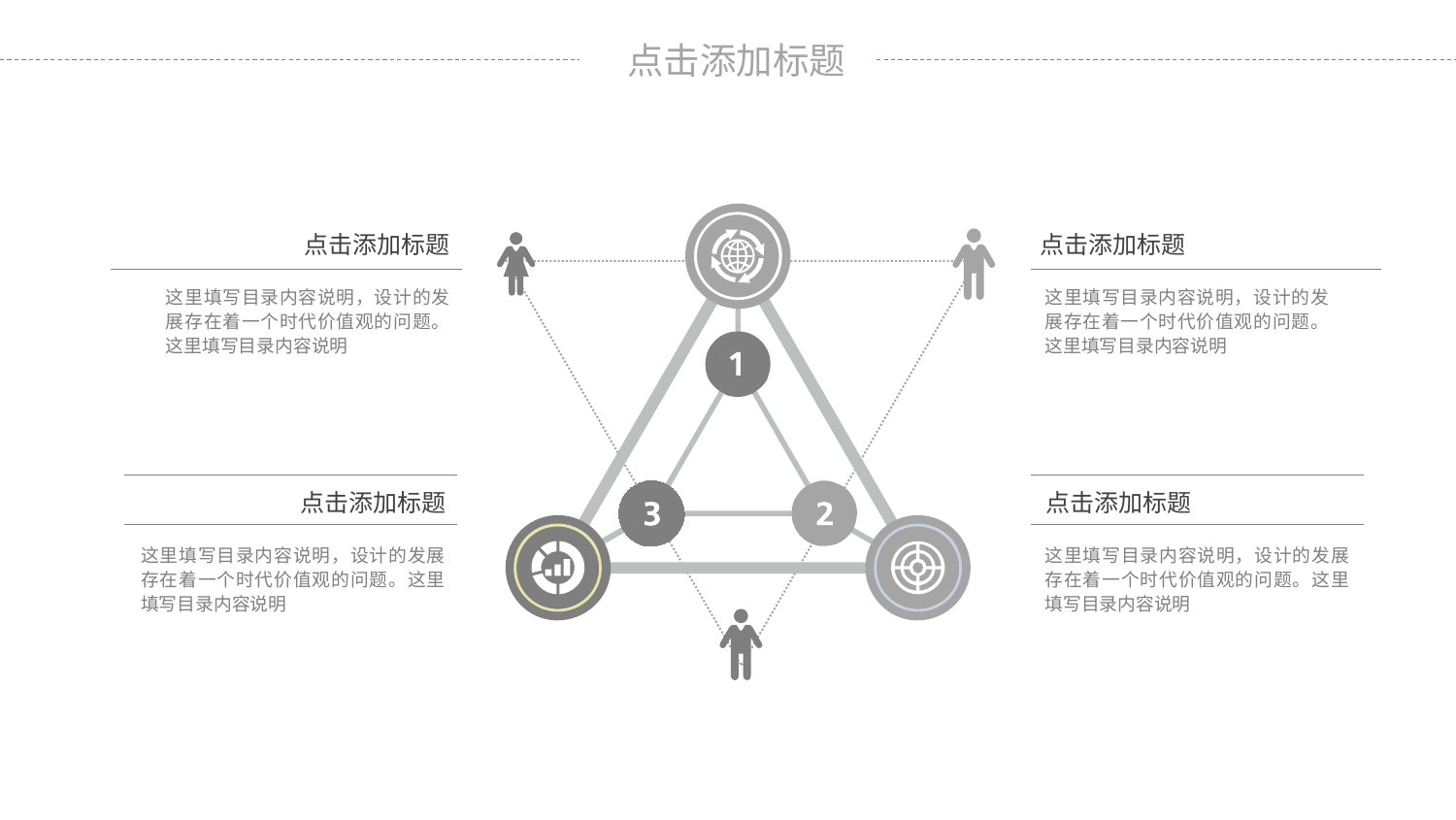

点击添加标题
这里填写目录内容说明，设计的发展存在着一个时代价值观的问题。这里填写目录内容说明
点击添加标题
这里填写目录内容说明，设计的发展存在着一个时代价值观的问题。这里填写目录内容说明
点击添加标题
这里填写目录内容说明，设计的发展存在着一个时代价值观的问题。这里填写目录内容说明
点击添加标题
这里填写目录内容说明，设计的发展存在着一个时代价值观的问题。这里填写目录内容说明